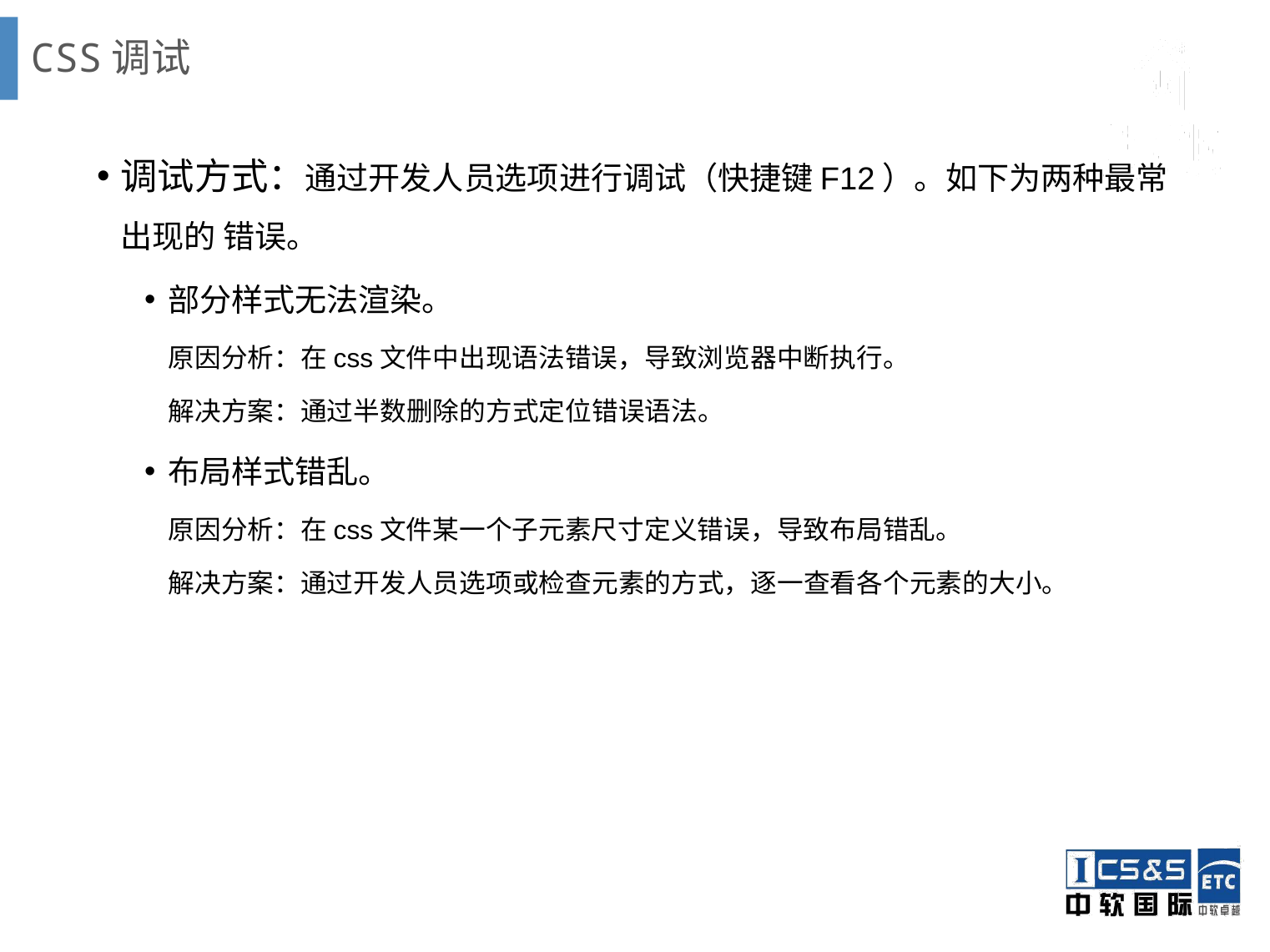

# CSS调试
调试方式：通过开发人员选项进行调试（快捷键F12）。如下为两种最常出现的 错误。
部分样式无法渲染。
	原因分析：在css文件中出现语法错误，导致浏览器中断执行。
	解决方案：通过半数删除的方式定位错误语法。
布局样式错乱。
	原因分析：在css文件某一个子元素尺寸定义错误，导致布局错乱。
	解决方案：通过开发人员选项或检查元素的方式，逐一查看各个元素的大小。